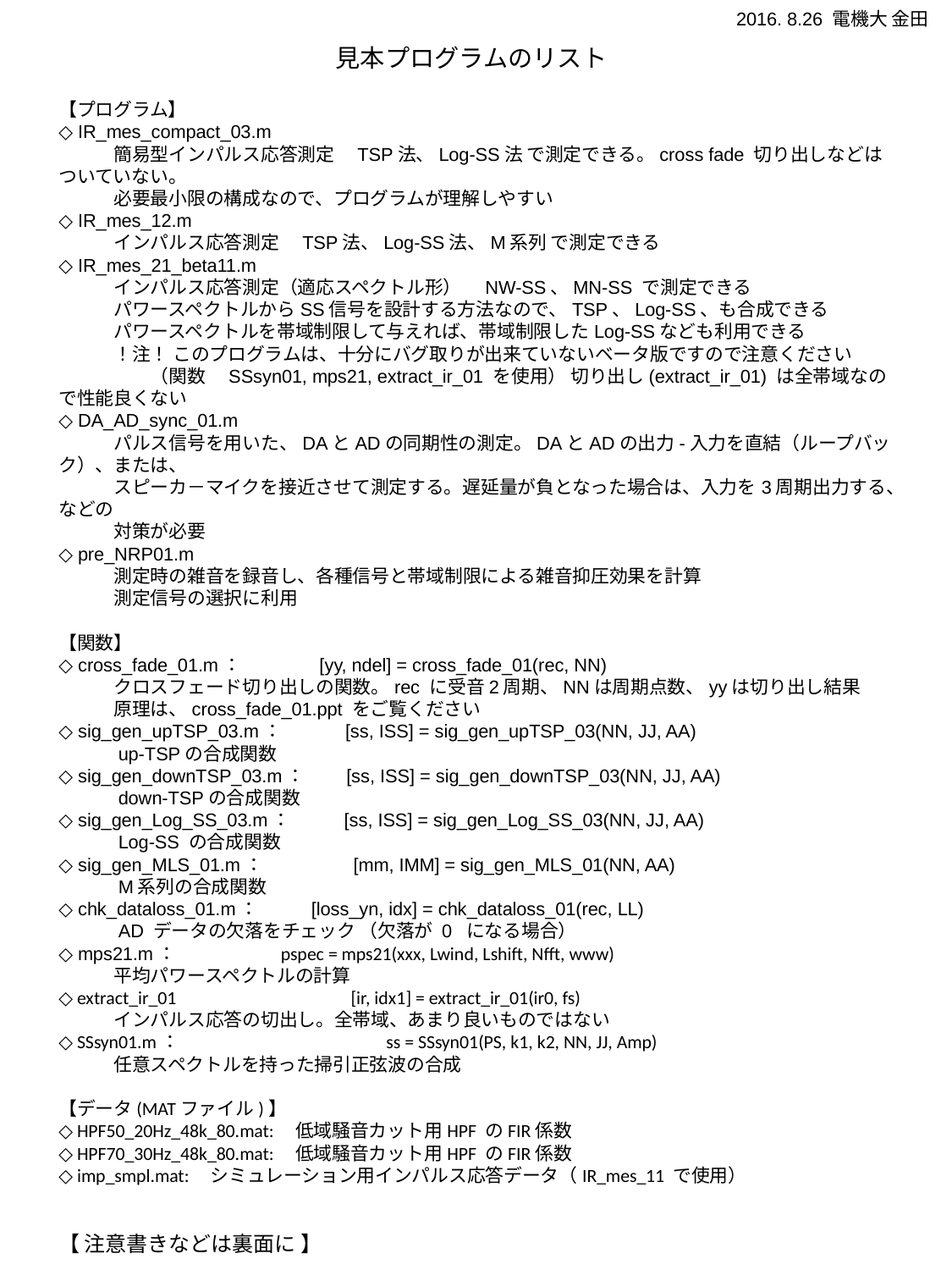

2016. 8.26 電機大 金田
見本プログラムのリスト
【プログラム】
◇ IR_mes_compact_03.m
　　　簡易型インパルス応答測定　TSP法、Log-SS法 で測定できる。cross fade 切り出しなどはついていない。
　　　必要最小限の構成なので、プログラムが理解しやすい
◇ IR_mes_12.m
　　　インパルス応答測定　TSP法、Log-SS法、M系列 で測定できる
◇ IR_mes_21_beta11.m
　　　インパルス応答測定（適応スペクトル形）　NW-SS、MN-SS で測定できる
　　　パワースペクトルからSS信号を設計する方法なので、TSP、Log-SS、も合成できる
　　　パワースペクトルを帯域制限して与えれば、帯域制限したLog-SSなども利用できる
　　　！注！ このプログラムは、十分にバグ取りが出来ていないベータ版ですので注意ください
　　　　　（関数　SSsyn01, mps21, extract_ir_01 を使用） 切り出し(extract_ir_01) は全帯域なので性能良くない
◇ DA_AD_sync_01.m
　　　パルス信号を用いた、DAとADの同期性の測定。DAとADの出力-入力を直結（ループバック）、または、
　　　スピーカ－マイクを接近させて測定する。遅延量が負となった場合は、入力を3周期出力する、などの
　　　対策が必要
◇ pre_NRP01.m
　　　測定時の雑音を録音し、各種信号と帯域制限による雑音抑圧効果を計算
　　　測定信号の選択に利用

【関数】
◇ cross_fade_01.m：　　　　[yy, ndel] = cross_fade_01(rec, NN)
　　　クロスフェード切り出しの関数。rec に受音2周期、NNは周期点数、yyは切り出し結果
　　　原理は、cross_fade_01.ppt をご覧ください
◇ sig_gen_upTSP_03.m：　　　 [ss, ISS] = sig_gen_upTSP_03(NN, JJ, AA)
　　　up-TSPの合成関数
◇ sig_gen_downTSP_03.m：　　[ss, ISS] = sig_gen_downTSP_03(NN, JJ, AA)
　　　down-TSPの合成関数
◇ sig_gen_Log_SS_03.m：　   　[ss, ISS] = sig_gen_Log_SS_03(NN, JJ, AA)
　　　Log-SS の合成関数
◇ sig_gen_MLS_01.m：　　　   　[mm, IMM] = sig_gen_MLS_01(NN, AA)
　　　M系列の合成関数
◇ chk_dataloss_01.m：            [loss_yn, idx] = chk_dataloss_01(rec, LL)
　　　AD データの欠落をチェック （欠落が 0  になる場合）
◇ mps21.m：                         pspec = mps21(xxx, Lwind, Lshift, Nfft, www)
　　　平均パワースペクトルの計算
◇ extract_ir_01　　　　　　　　　[ir, idx1] = extract_ir_01(ir0, fs)
　　　インパルス応答の切出し。全帯域、あまり良いものではない
◇ SSsyn01.m：　　　　　　　　　　　ss = SSsyn01(PS, k1, k2, NN, JJ, Amp)
　　　任意スペクトルを持った掃引正弦波の合成

【データ(MATファイル)】
◇ HPF50_20Hz_48k_80.mat:    低域騒音カット用HPF のFIR係数
◇ HPF70_30Hz_48k_80.mat:    低域騒音カット用HPF のFIR係数
◇ imp_smpl.mat:    シミュレーション用インパルス応答データ（IR_mes_11 で使用）

【 注意書きなどは裏面に 】